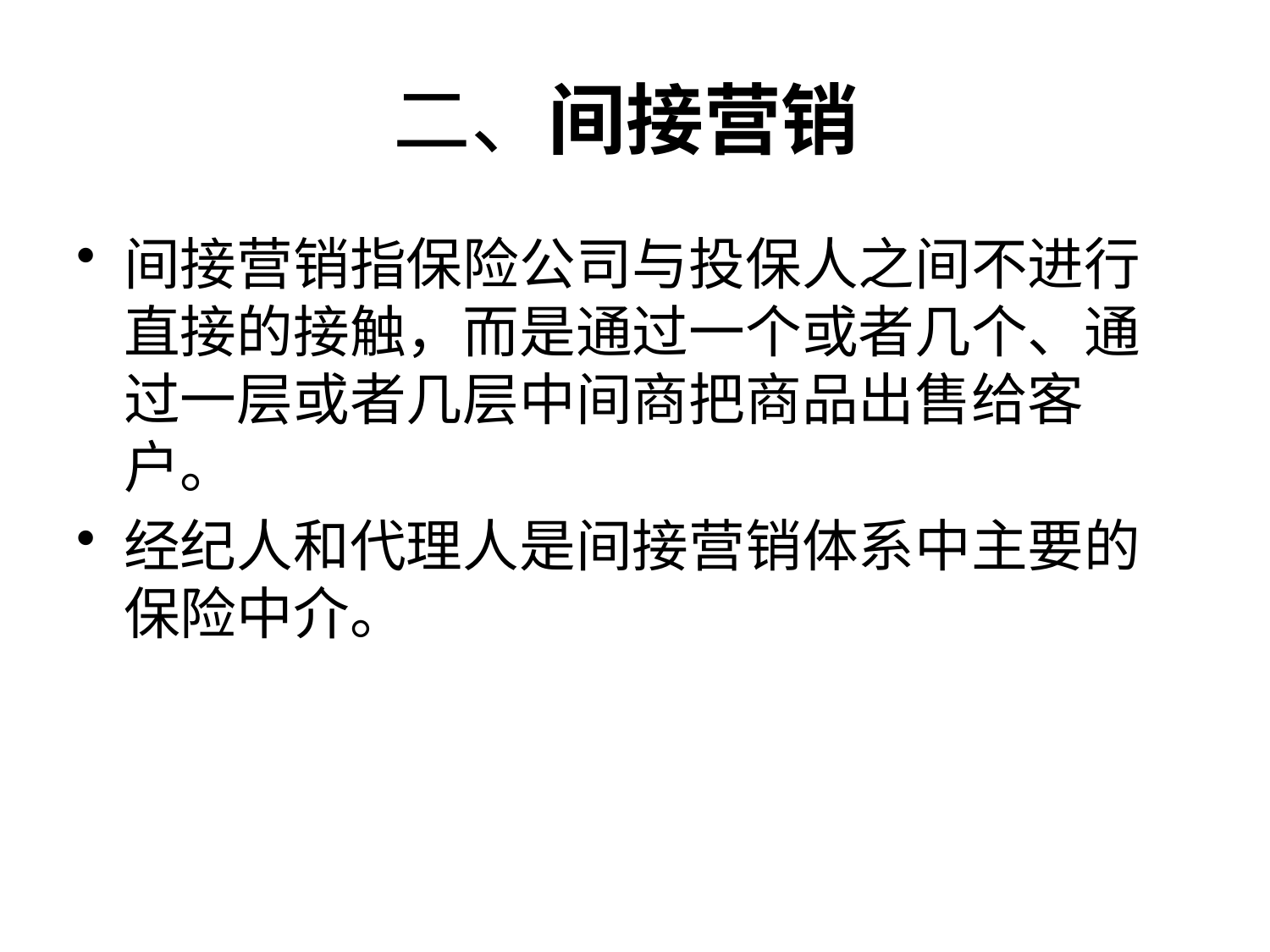

# 二、间接营销
间接营销指保险公司与投保人之间不进行直接的接触，而是通过一个或者几个、通过一层或者几层中间商把商品出售给客户。
经纪人和代理人是间接营销体系中主要的保险中介。